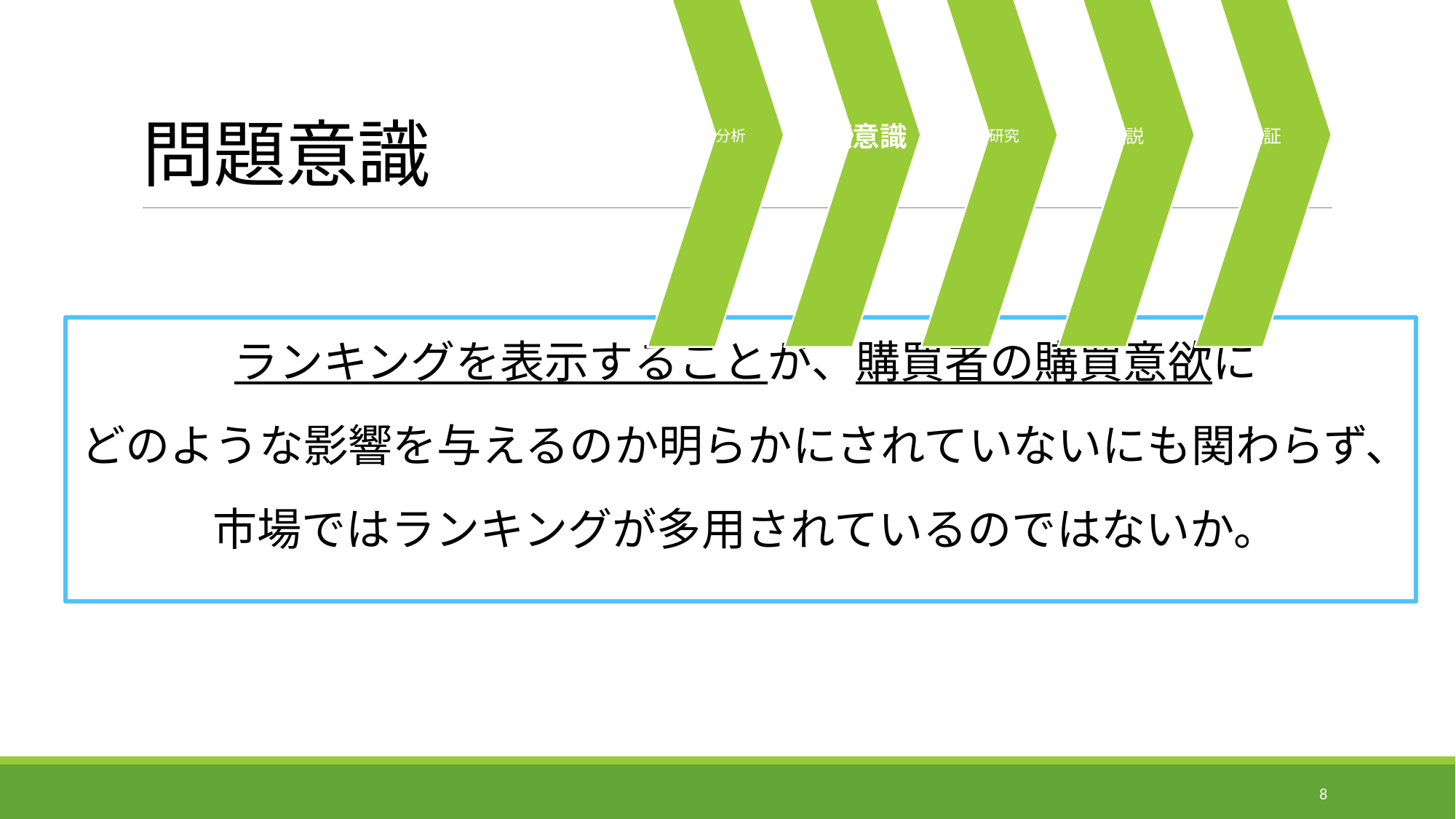

現状分析
問題意識
先行研究
仮説
検証
# 問題意識
ランキングを表示することが、購買者の購買意欲に
どのような影響を与えるのか明らかにされていないにも関わらず、
市場ではランキングが多用されているのではないか。

8